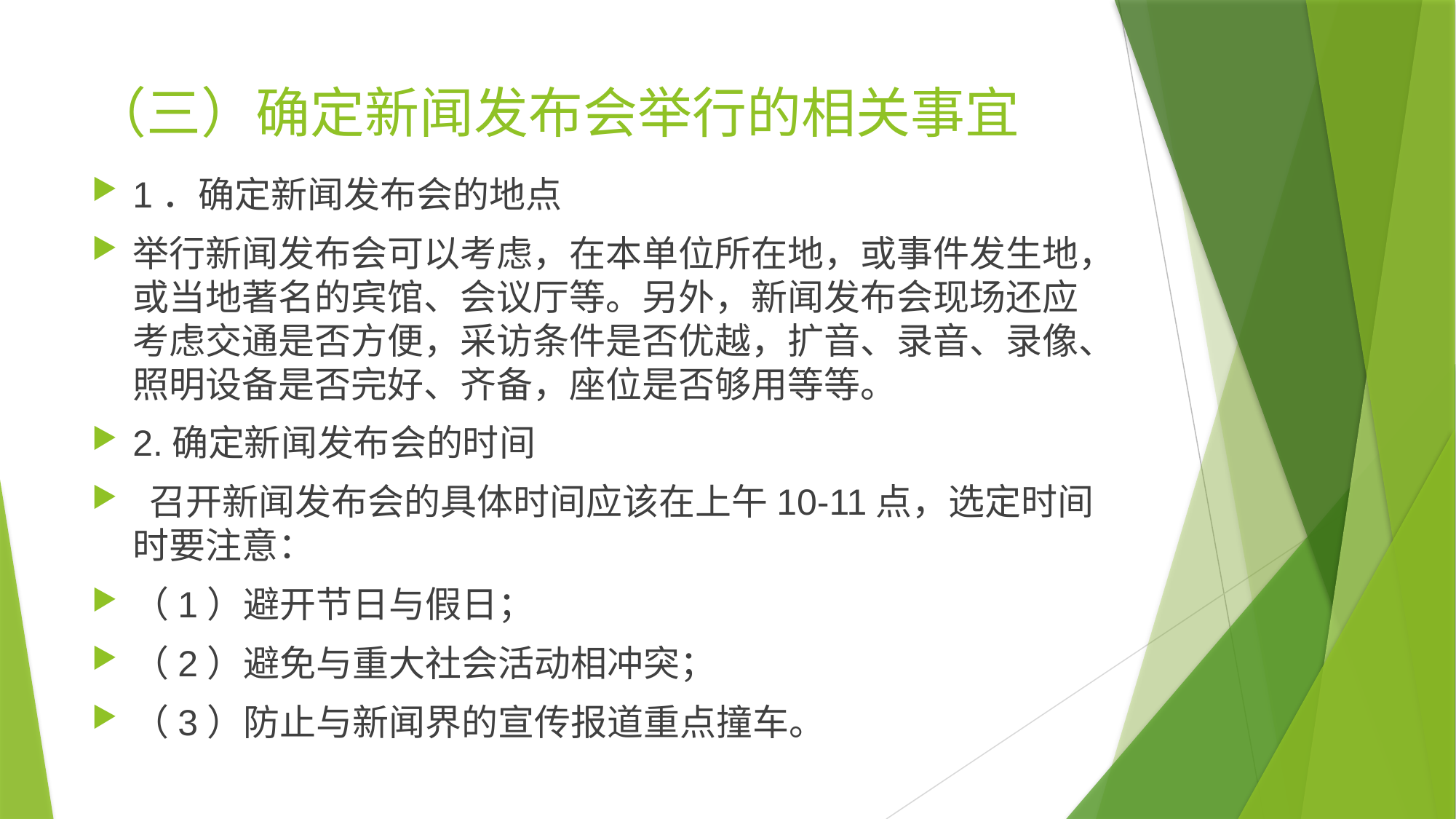

# （三）确定新闻发布会举行的相关事宜
1．确定新闻发布会的地点
举行新闻发布会可以考虑，在本单位所在地，或事件发生地，或当地著名的宾馆、会议厅等。另外，新闻发布会现场还应考虑交通是否方便，采访条件是否优越，扩音、录音、录像、照明设备是否完好、齐备，座位是否够用等等。
2.确定新闻发布会的时间
 召开新闻发布会的具体时间应该在上午10-11点，选定时间时要注意：
（1）避开节日与假日；
（2）避免与重大社会活动相冲突；
（3）防止与新闻界的宣传报道重点撞车。